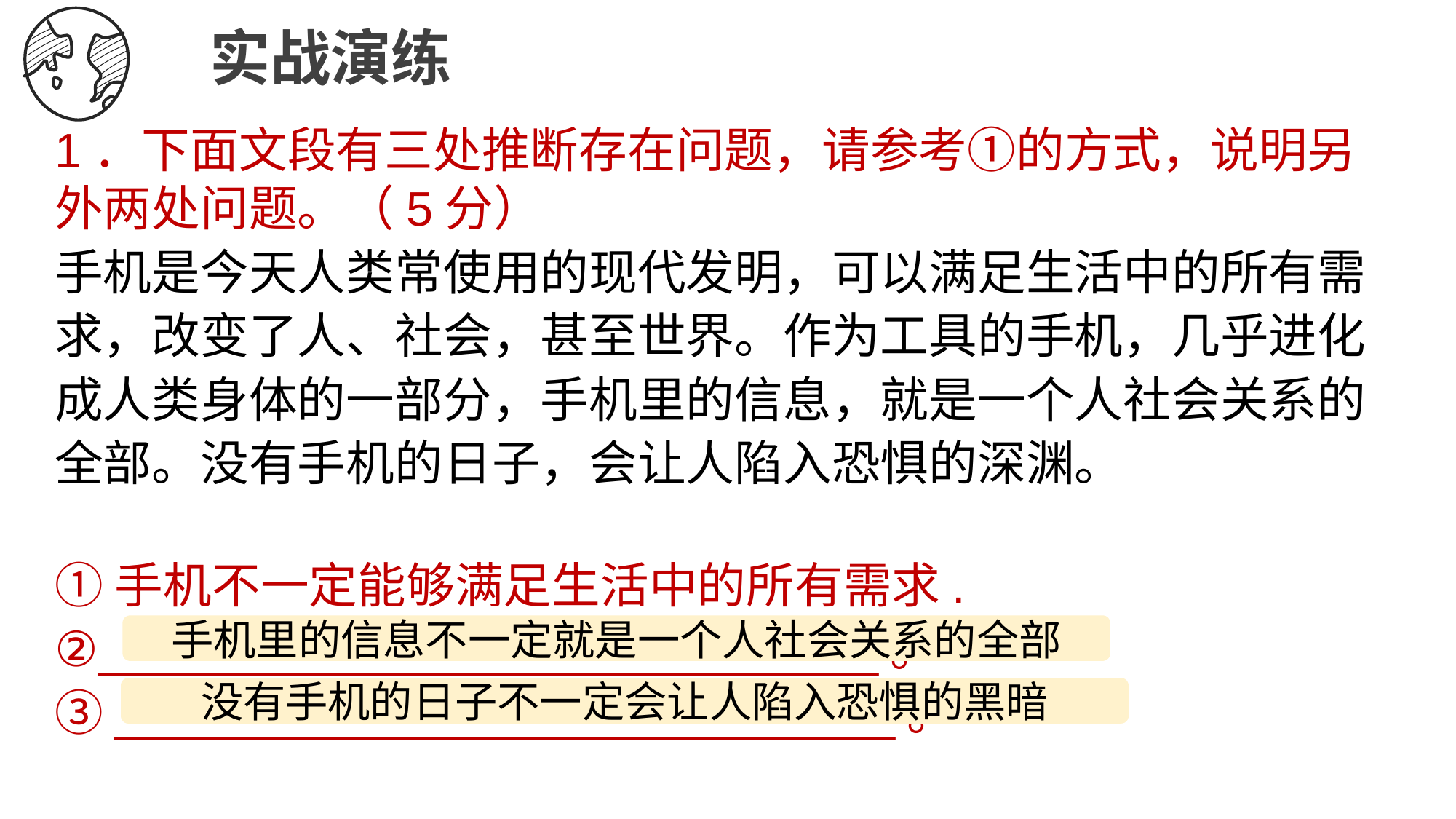

实战演练
1．下面文段有三处推断存在问题，请参考①的方式，说明另外两处问题。（5分）
手机是今天人类常使用的现代发明，可以满足生活中的所有需求，改变了人、社会，甚至世界。作为工具的手机，几乎进化成人类身体的一部分，手机里的信息，就是一个人社会关系的全部。没有手机的日子，会让人陷入恐惧的深渊。

①手机不一定能够满足生活中的所有需求.  ②_____________________________。  ③_____________________________。

手机里的信息不一定就是一个人社会关系的全部
没有手机的日子不一定会让人陷入恐惧的黑暗